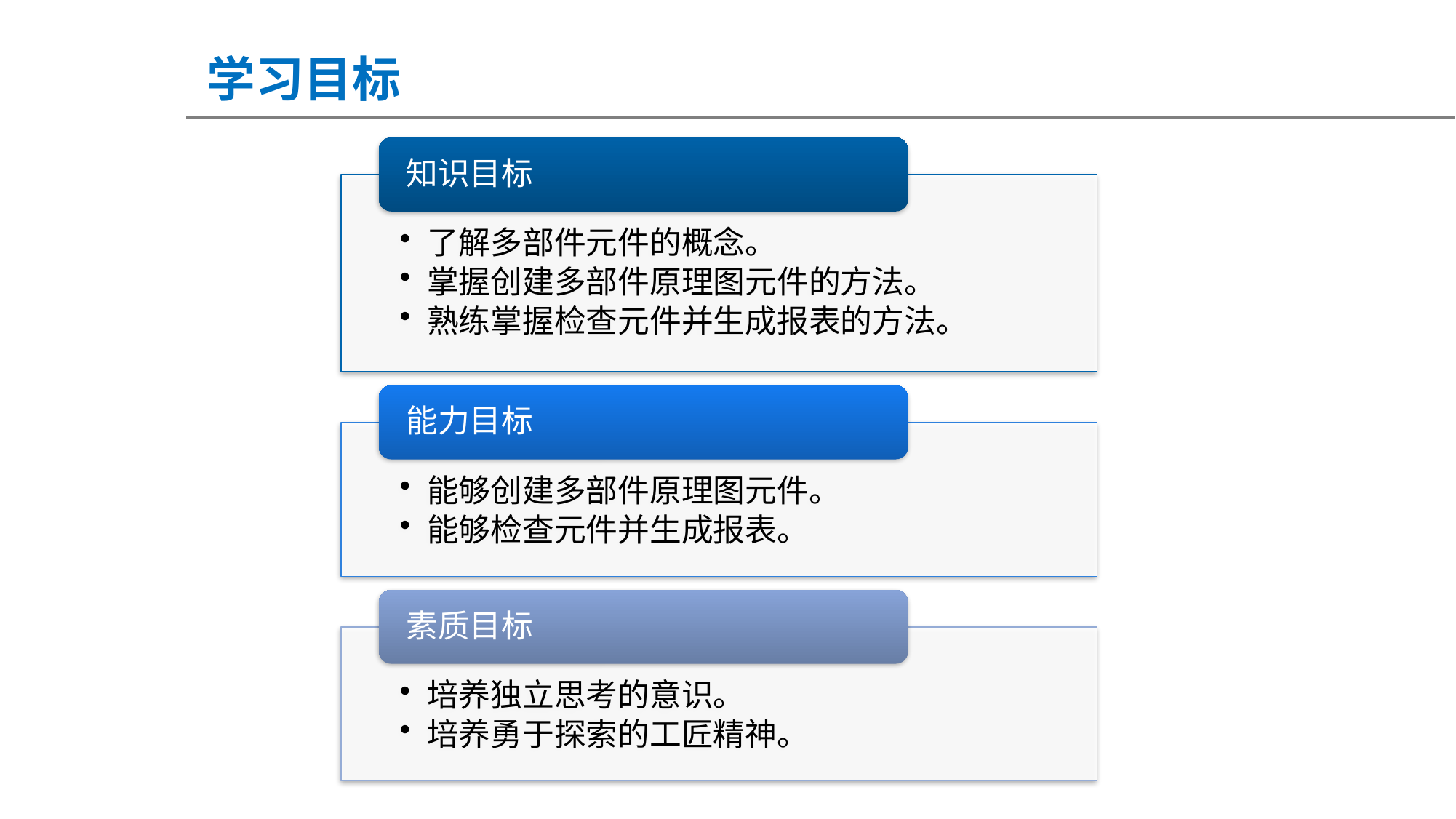

学习目标
了解多部件元件的概念。
掌握创建多部件原理图元件的方法。
熟练掌握检查元件并生成报表的方法。
知识目标
能够创建多部件原理图元件。
能够检查元件并生成报表。
能力目标
培养独立思考的意识。
培养勇于探索的工匠精神。
素质目标